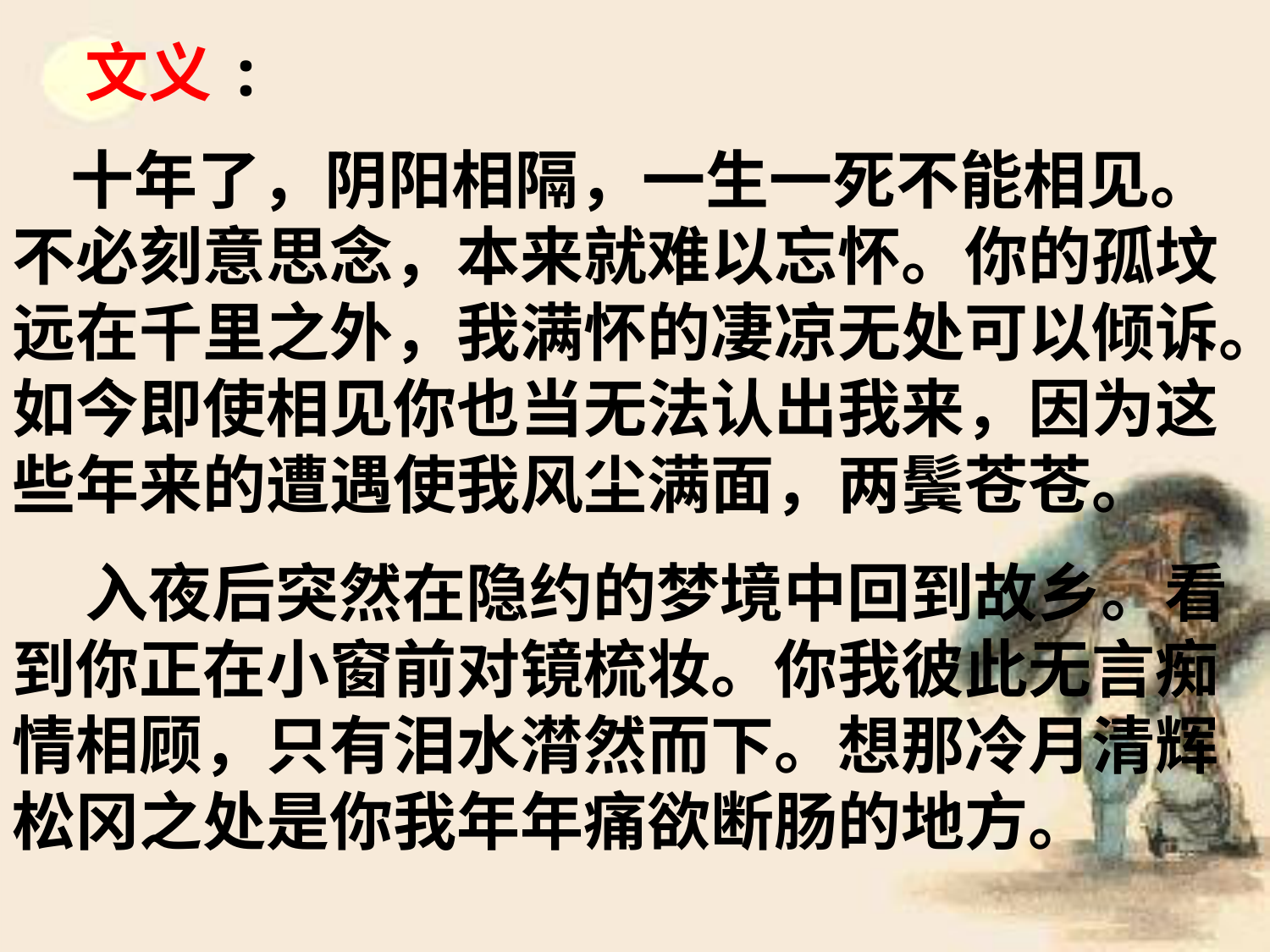

文义:
   十年了，阴阳相隔，一生一死不能相见。不必刻意思念，本来就难以忘怀。你的孤坟远在千里之外，我满怀的凄凉无处可以倾诉。如今即使相见你也当无法认出我来，因为这些年来的遭遇使我风尘满面，两鬓苍苍。
    入夜后突然在隐约的梦境中回到故乡。看到你正在小窗前对镜梳妆。你我彼此无言痴情相顾，只有泪水潸然而下。想那冷月清辉松冈之处是你我年年痛欲断肠的地方。